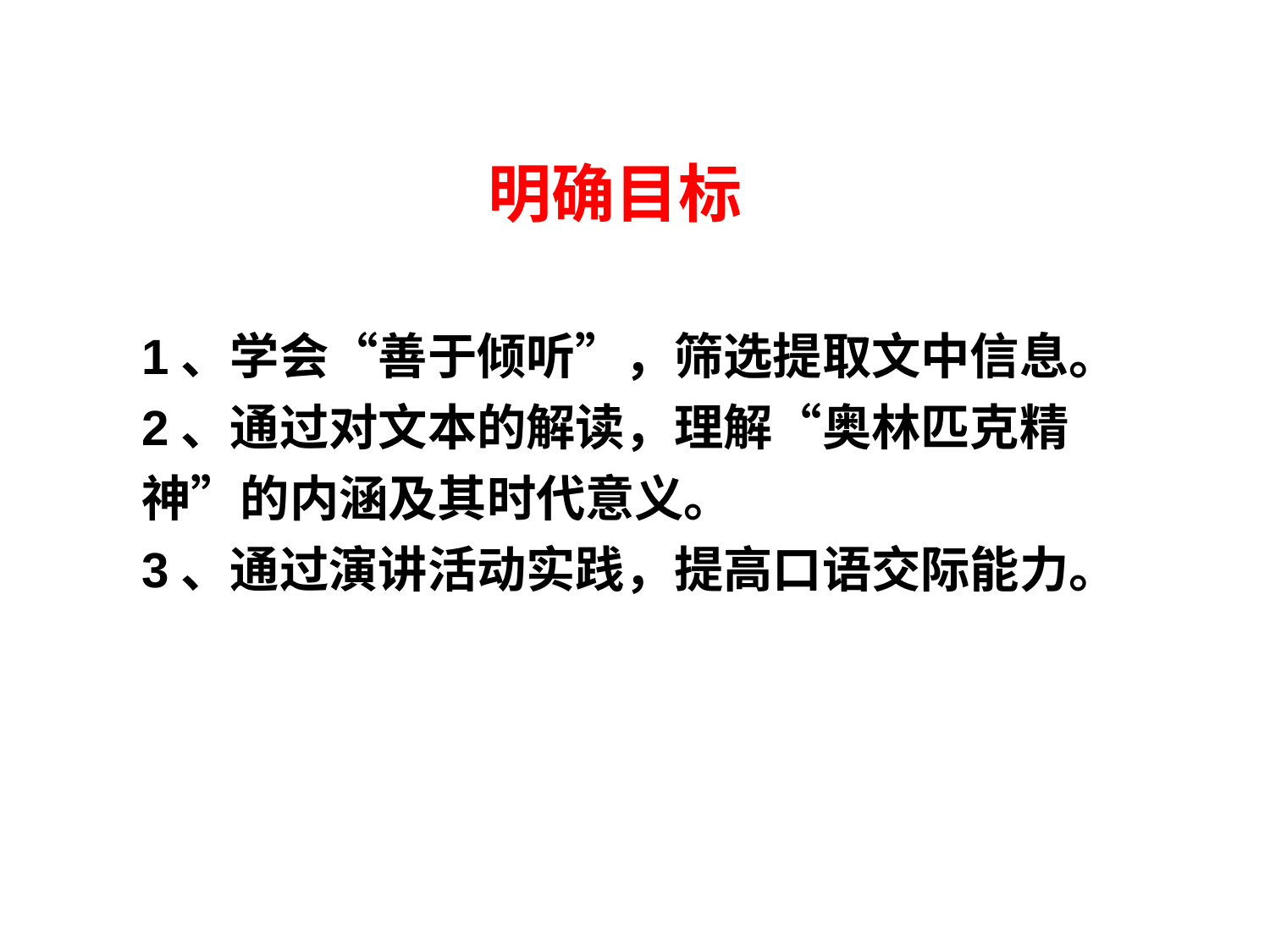

明确目标
1、学会“善于倾听”，筛选提取文中信息。
2、通过对文本的解读，理解“奥林匹克精神”的内涵及其时代意义。
3、通过演讲活动实践，提高口语交际能力。